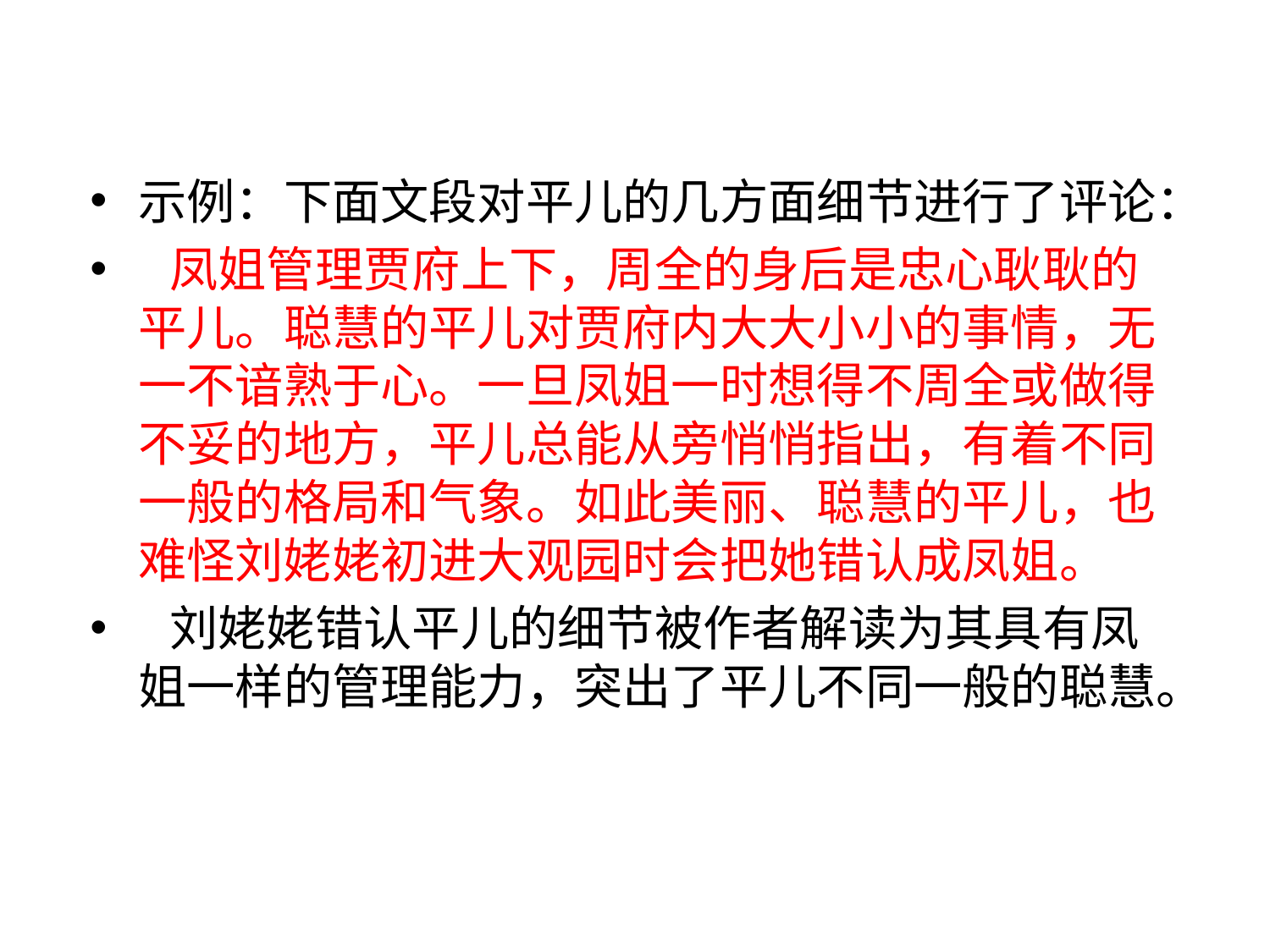

示例：下面文段对平儿的几方面细节进行了评论：
  凤姐管理贾府上下，周全的身后是忠心耿耿的平儿。聪慧的平儿对贾府内大大小小的事情，无一不谙熟于心。一旦凤姐一时想得不周全或做得不妥的地方，平儿总能从旁悄悄指出，有着不同一般的格局和气象。如此美丽、聪慧的平儿，也难怪刘姥姥初进大观园时会把她错认成凤姐。
  刘姥姥错认平儿的细节被作者解读为其具有凤姐一样的管理能力，突出了平儿不同一般的聪慧。